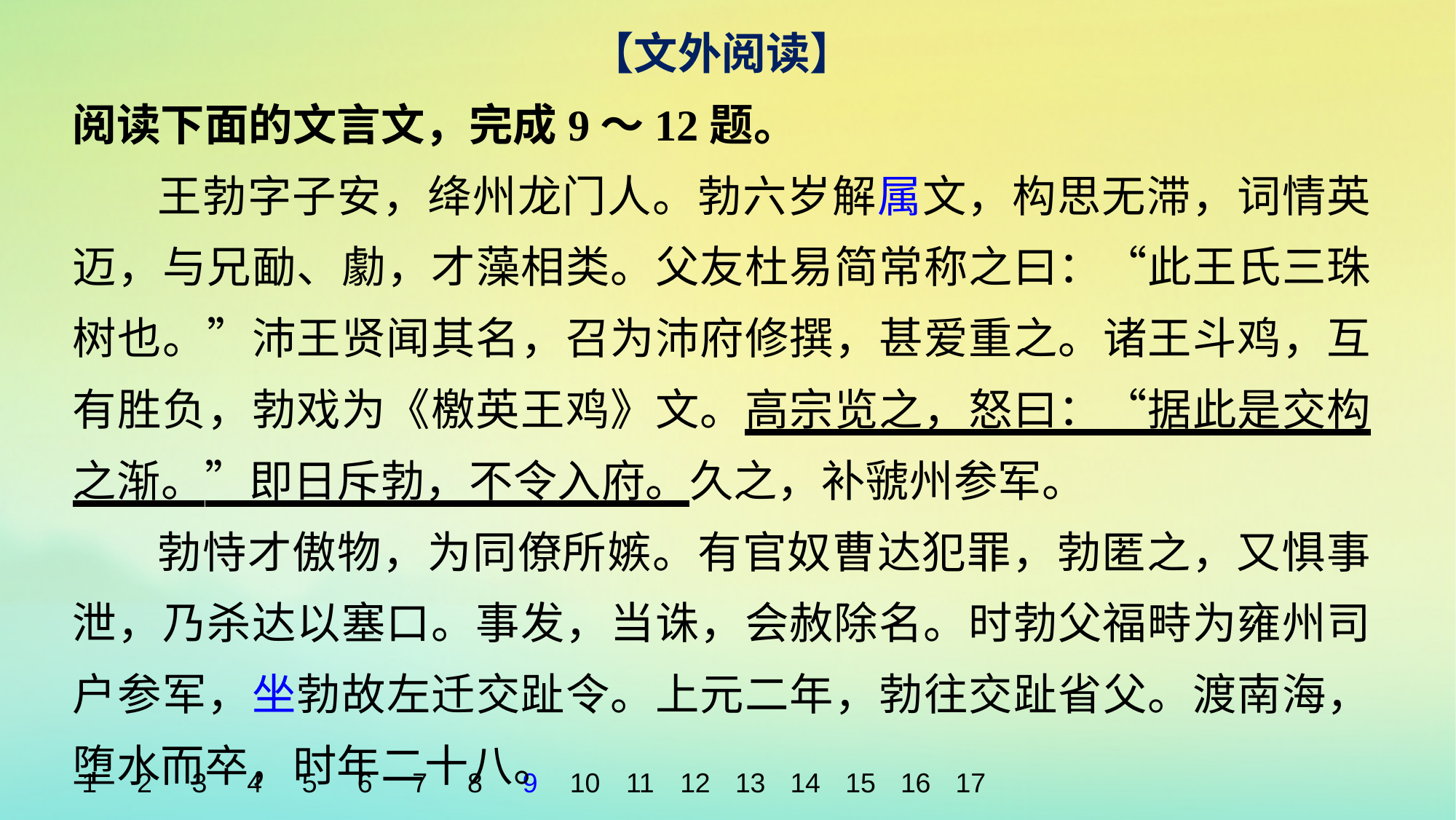

【文外阅读】
阅读下面的文言文，完成9～12题。
王勃字子安，绛州龙门人。勃六岁解属文，构思无滞，词情英迈，与兄勔、勮，才藻相类。父友杜易简常称之曰：“此王氏三珠树也。”沛王贤闻其名，召为沛府修撰，甚爱重之。诸王斗鸡，互有胜负，勃戏为《檄英王鸡》文。高宗览之，怒曰：“据此是交构之渐。”即日斥勃，不令入府。久之，补虢州参军。
勃恃才傲物，为同僚所嫉。有官奴曹达犯罪，勃匿之，又惧事泄，乃杀达以塞口。事发，当诛，会赦除名。时勃父福畤为雍州司户参军，坐勃故左迁交趾令。上元二年，勃往交趾省父。渡南海，堕水而卒，时年二十八。
1
2
3
4
5
6
7
8
9
10
11
12
13
14
15
16
17